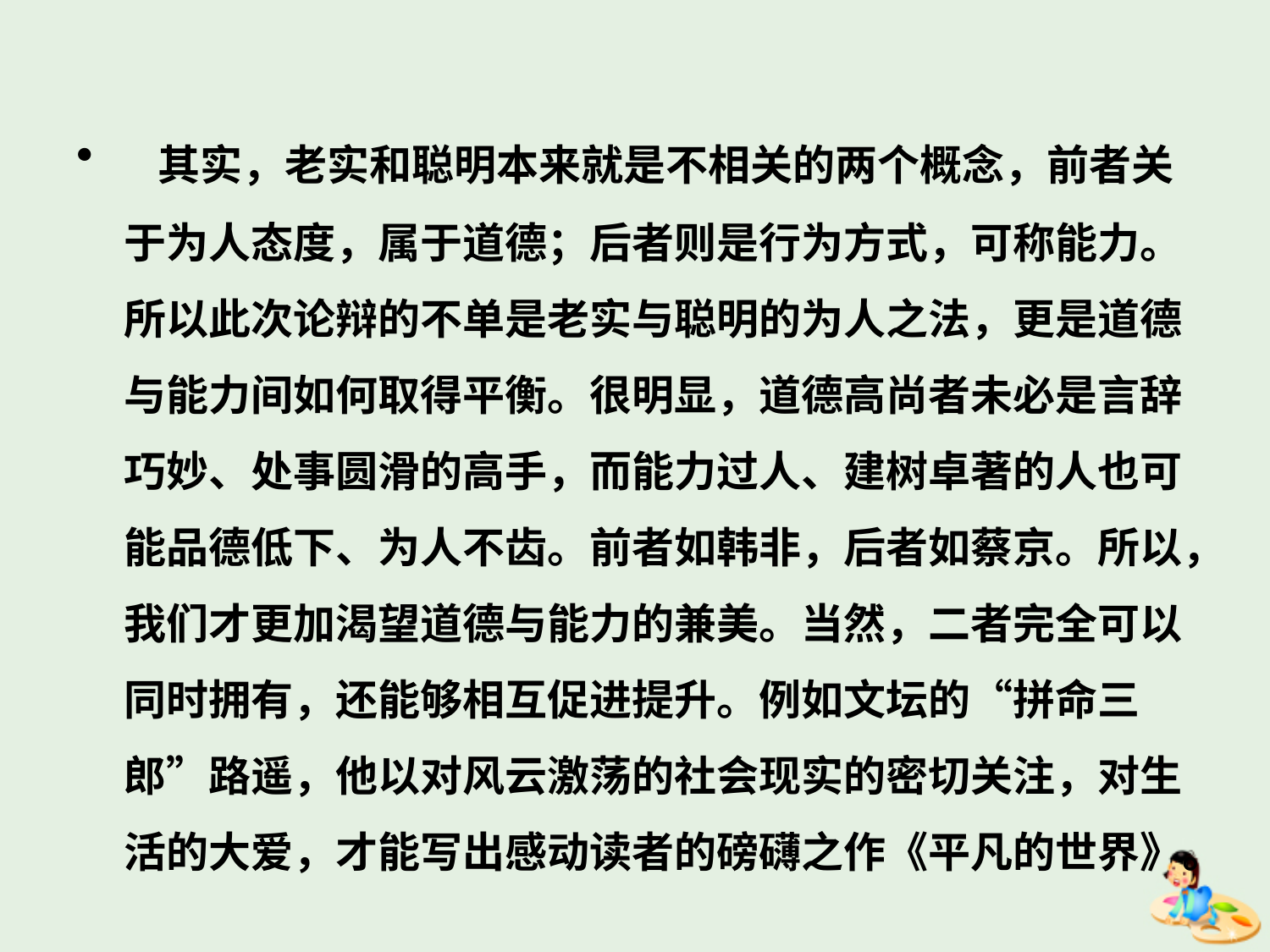

其实，老实和聪明本来就是不相关的两个概念，前者关于为人态度，属于道德；后者则是行为方式，可称能力。所以此次论辩的不单是老实与聪明的为人之法，更是道德与能力间如何取得平衡。很明显，道德高尚者未必是言辞巧妙、处事圆滑的高手，而能力过人、建树卓著的人也可能品德低下、为人不齿。前者如韩非，后者如蔡京。所以，我们才更加渴望道德与能力的兼美。当然，二者完全可以同时拥有，还能够相互促进提升。例如文坛的“拼命三郎”路遥，他以对风云激荡的社会现实的密切关注，对生活的大爱，才能写出感动读者的磅礴之作《平凡的世界》。